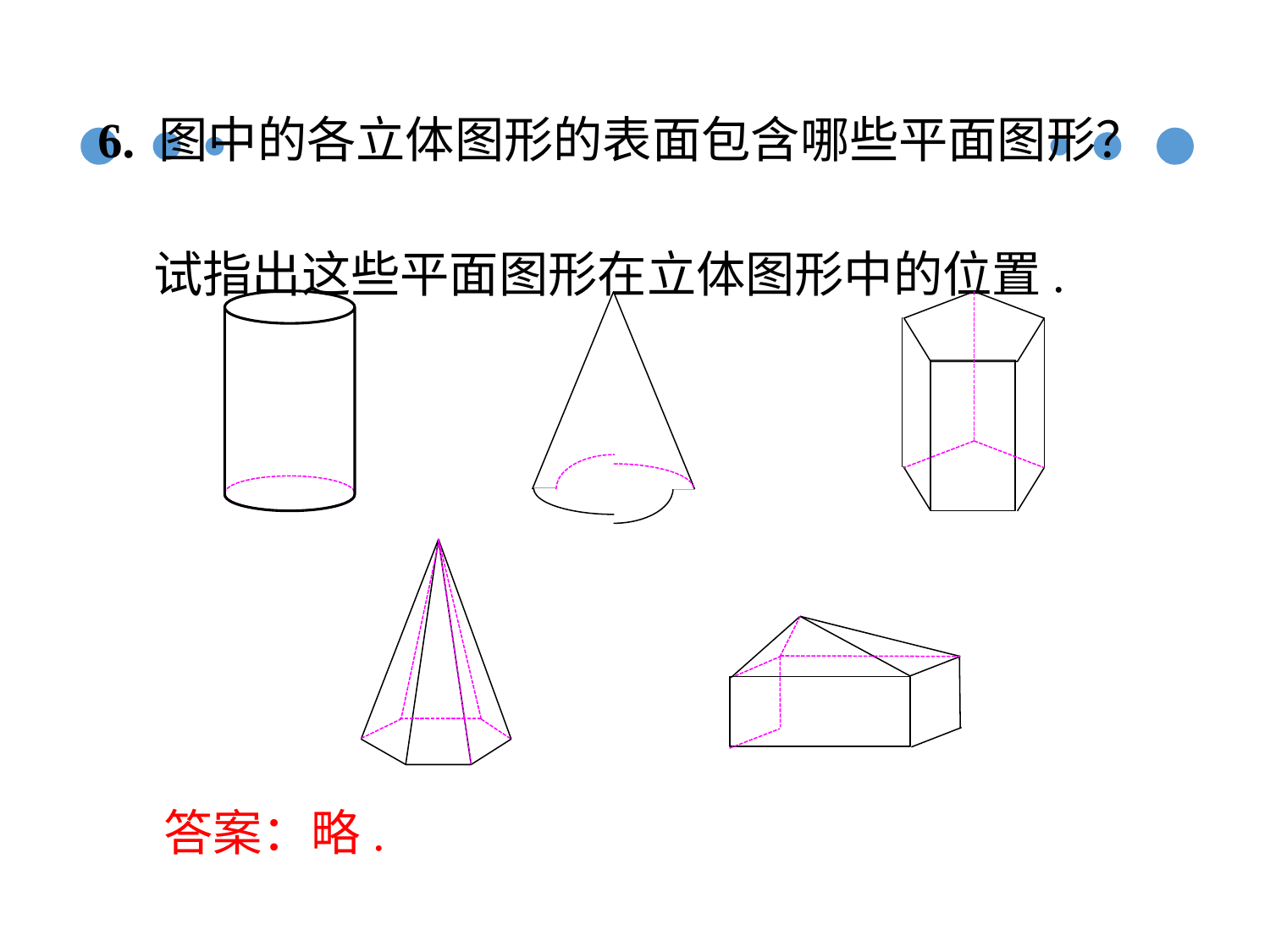

6. 图中的各立体图形的表面包含哪些平面图形？
    试指出这些平面图形在立体图形中的位置.

答案：略.